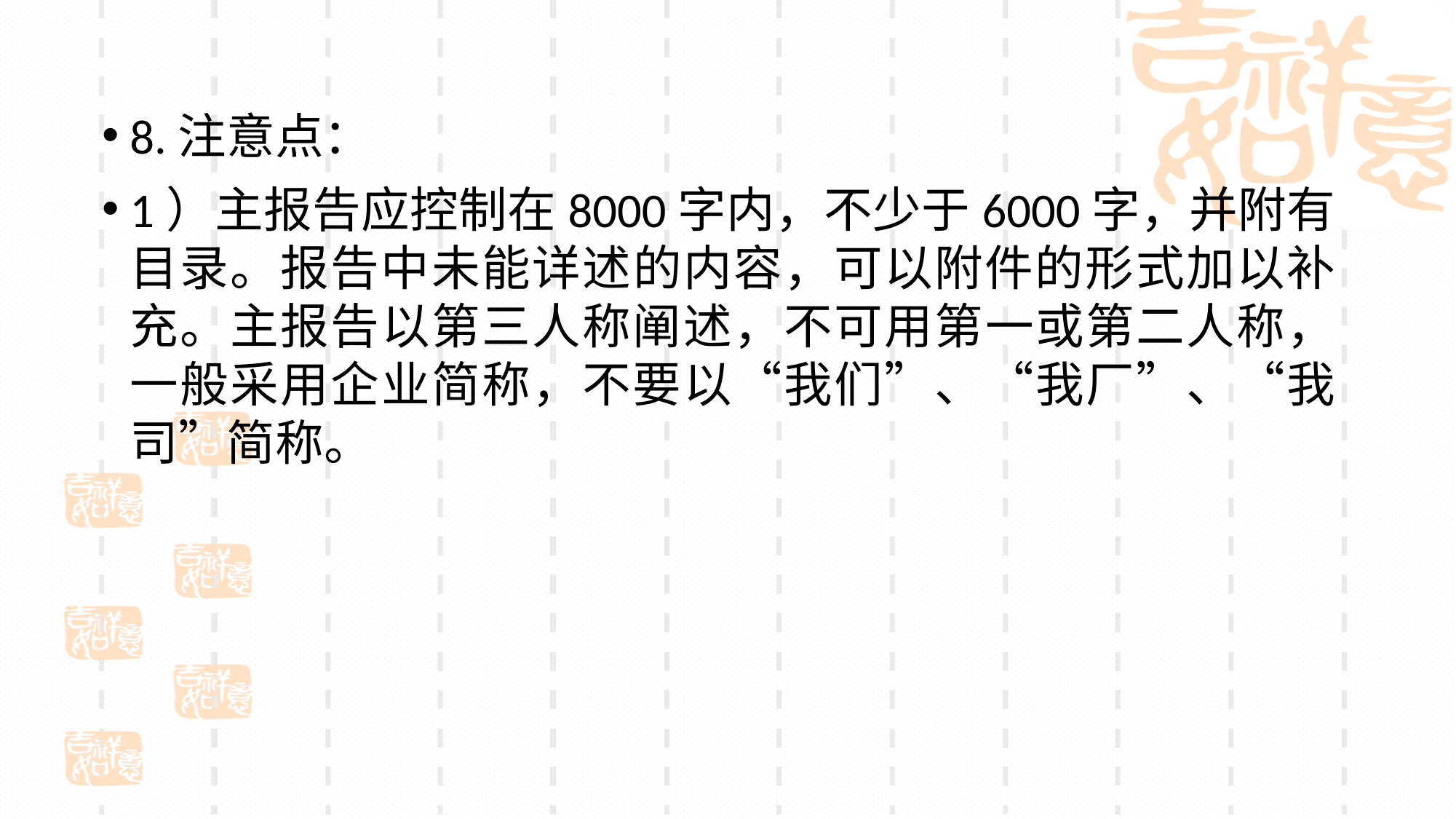

8.注意点：
1）主报告应控制在8000字内，不少于6000字，并附有目录。报告中未能详述的内容，可以附件的形式加以补充。主报告以第三人称阐述，不可用第一或第二人称，一般采用企业简称，不要以“我们”、“我厂”、“我司”简称。